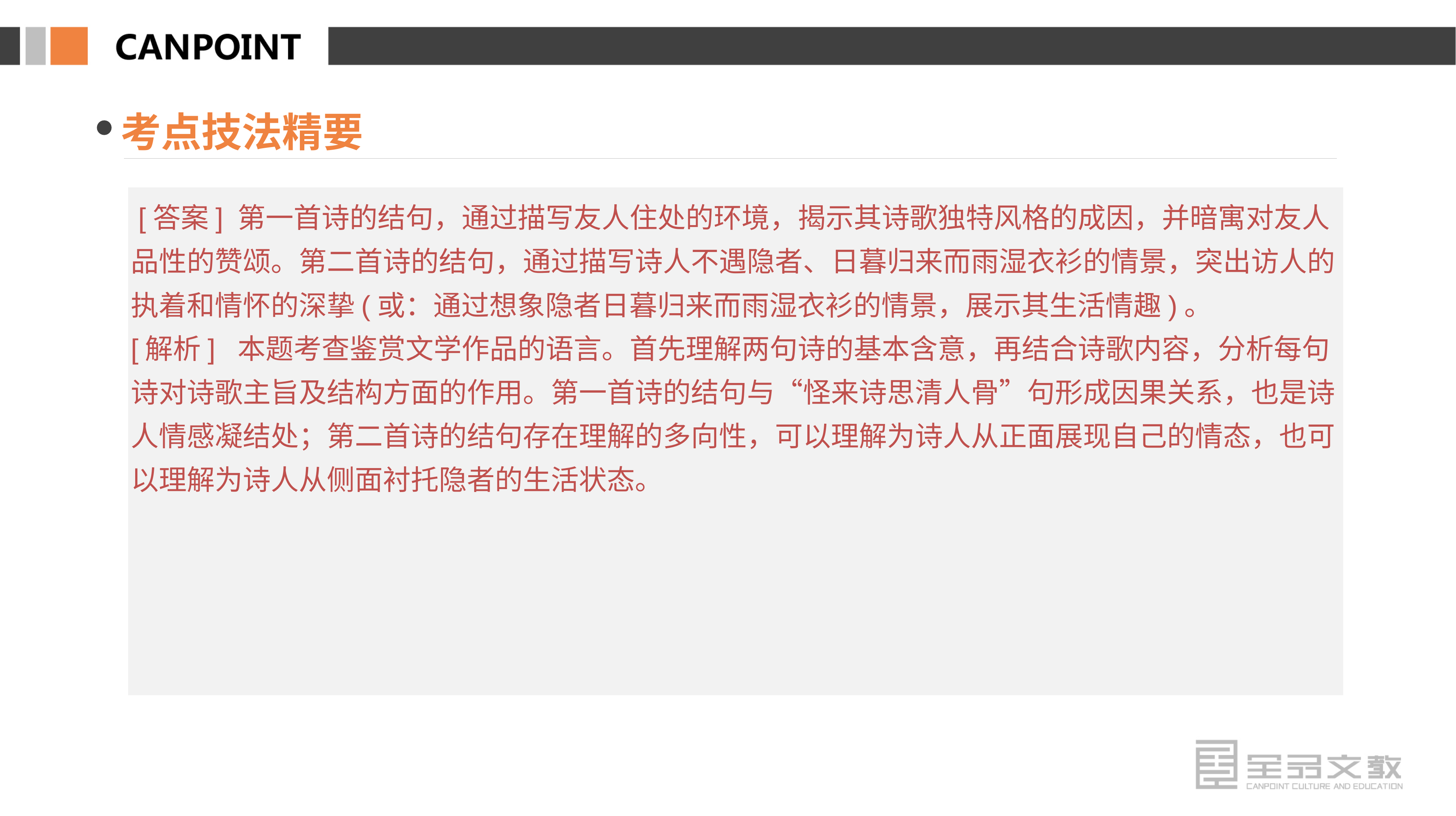

考点技法精要

 [答案] 第一首诗的结句，通过描写友人住处的环境，揭示其诗歌独特风格的成因，并暗寓对友人品性的赞颂。第二首诗的结句，通过描写诗人不遇隐者、日暮归来而雨湿衣衫的情景，突出访人的执着和情怀的深挚(或：通过想象隐者日暮归来而雨湿衣衫的情景，展示其生活情趣)。
[解析]  本题考查鉴赏文学作品的语言。首先理解两句诗的基本含意，再结合诗歌内容，分析每句诗对诗歌主旨及结构方面的作用。第一首诗的结句与“怪来诗思清人骨”句形成因果关系，也是诗人情感凝结处；第二首诗的结句存在理解的多向性，可以理解为诗人从正面展现自己的情态，也可以理解为诗人从侧面衬托隐者的生活状态。